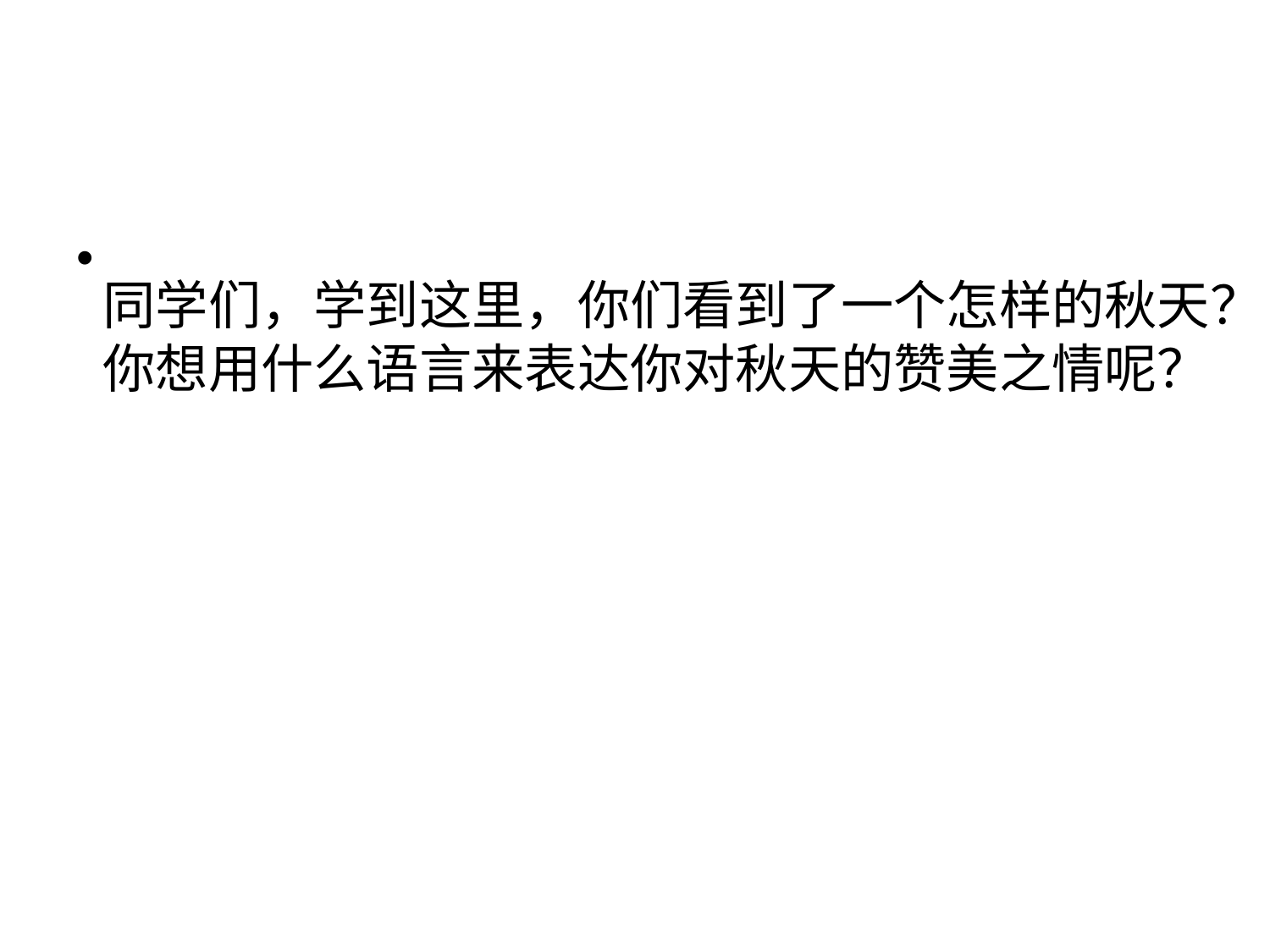

# 同学们，学到这里，你们看到了一个怎样的秋天？你想用什么语言来表达你对秋天的赞美之情呢？